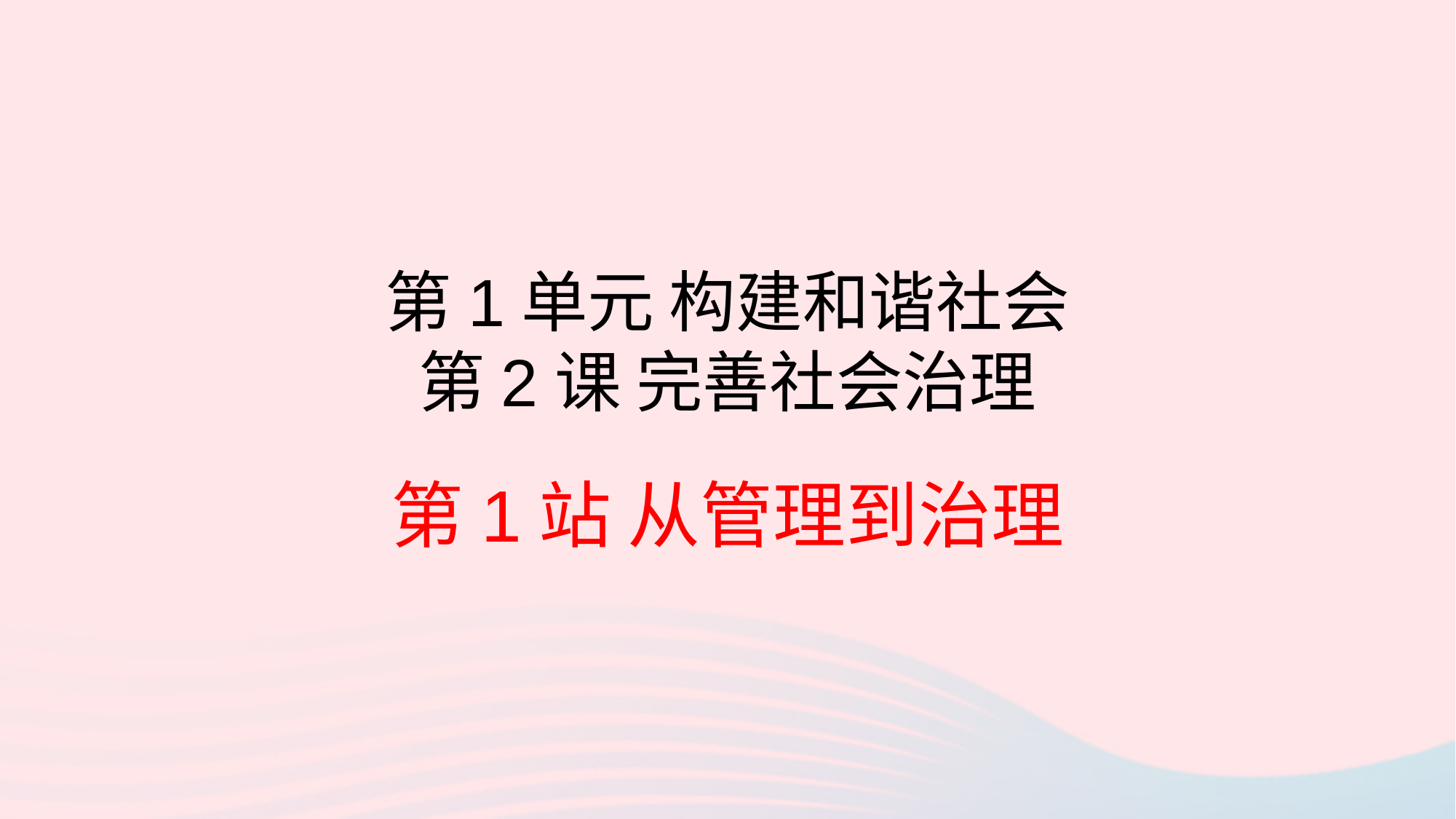

# 第1单元 构建和谐社会 第2课 完善社会治理
第1站 从管理到治理